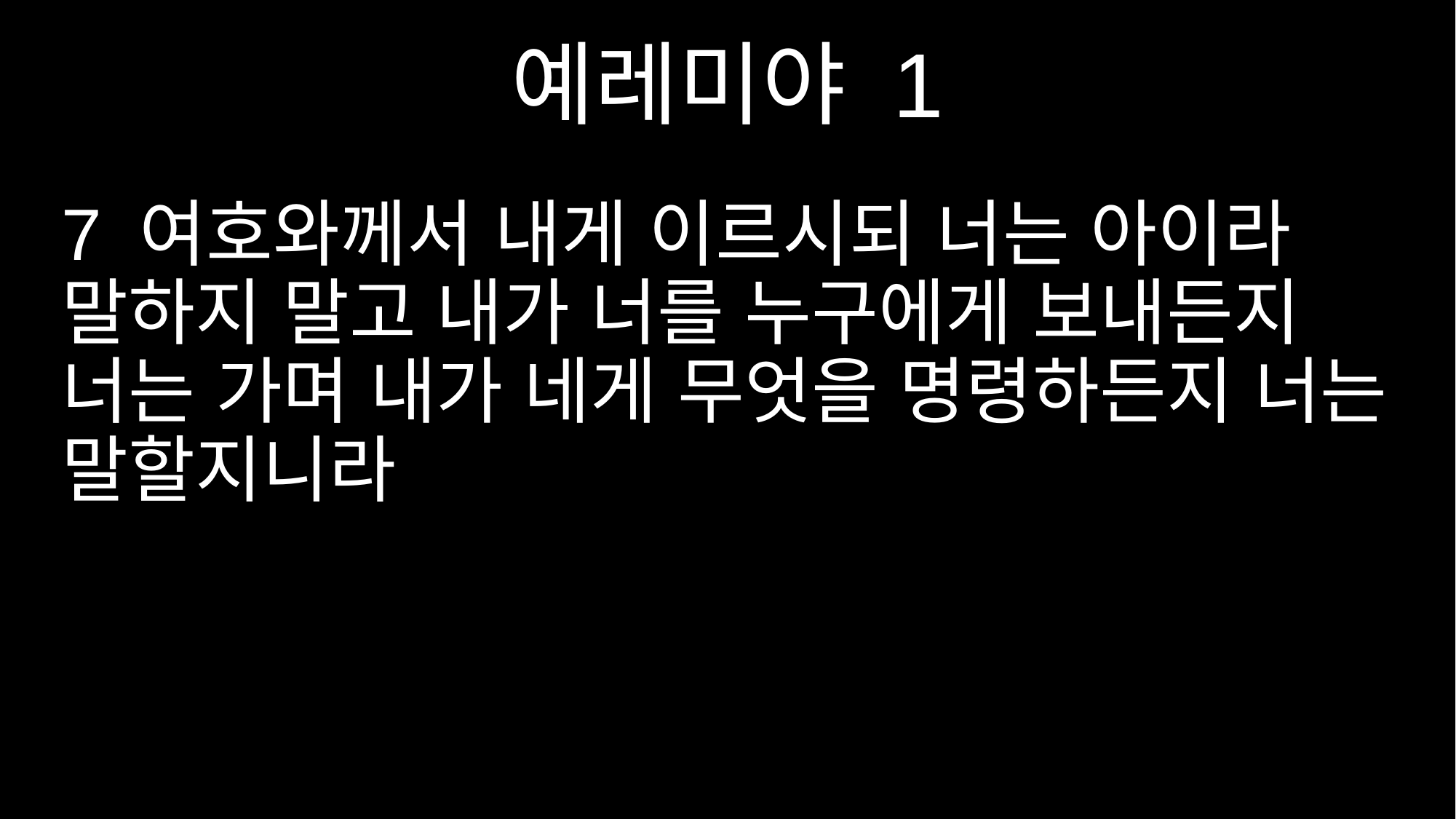

예레미야 1
7 여호와께서 내게 이르시되 너는 아이라 말하지 말고 내가 너를 누구에게 보내든지 너는 가며 내가 네게 무엇을 명령하든지 너는 말할지니라